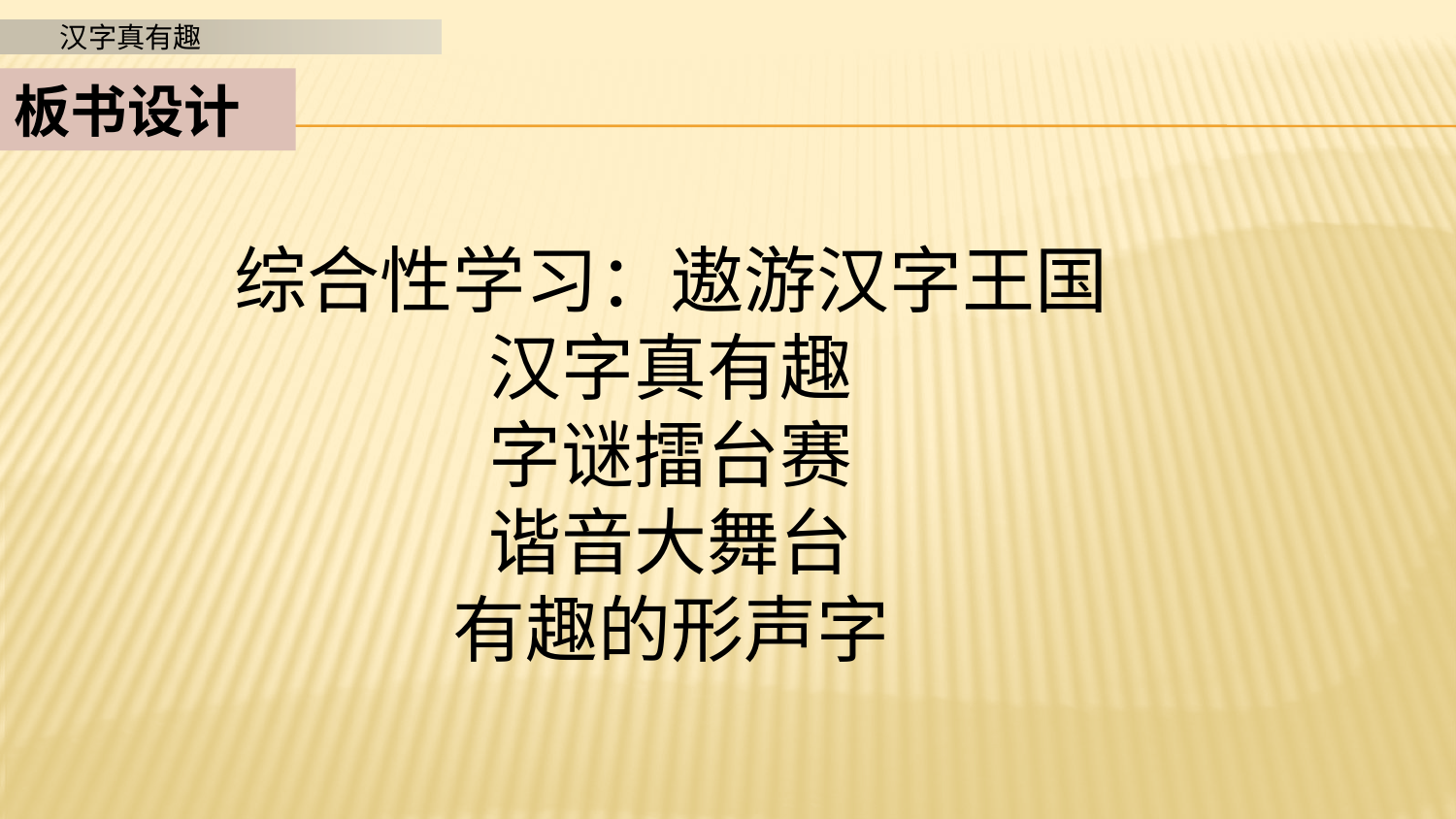

板书设计
综合性学习：遨游汉字王国
汉字真有趣
字谜擂台赛
谐音大舞台
有趣的形声字